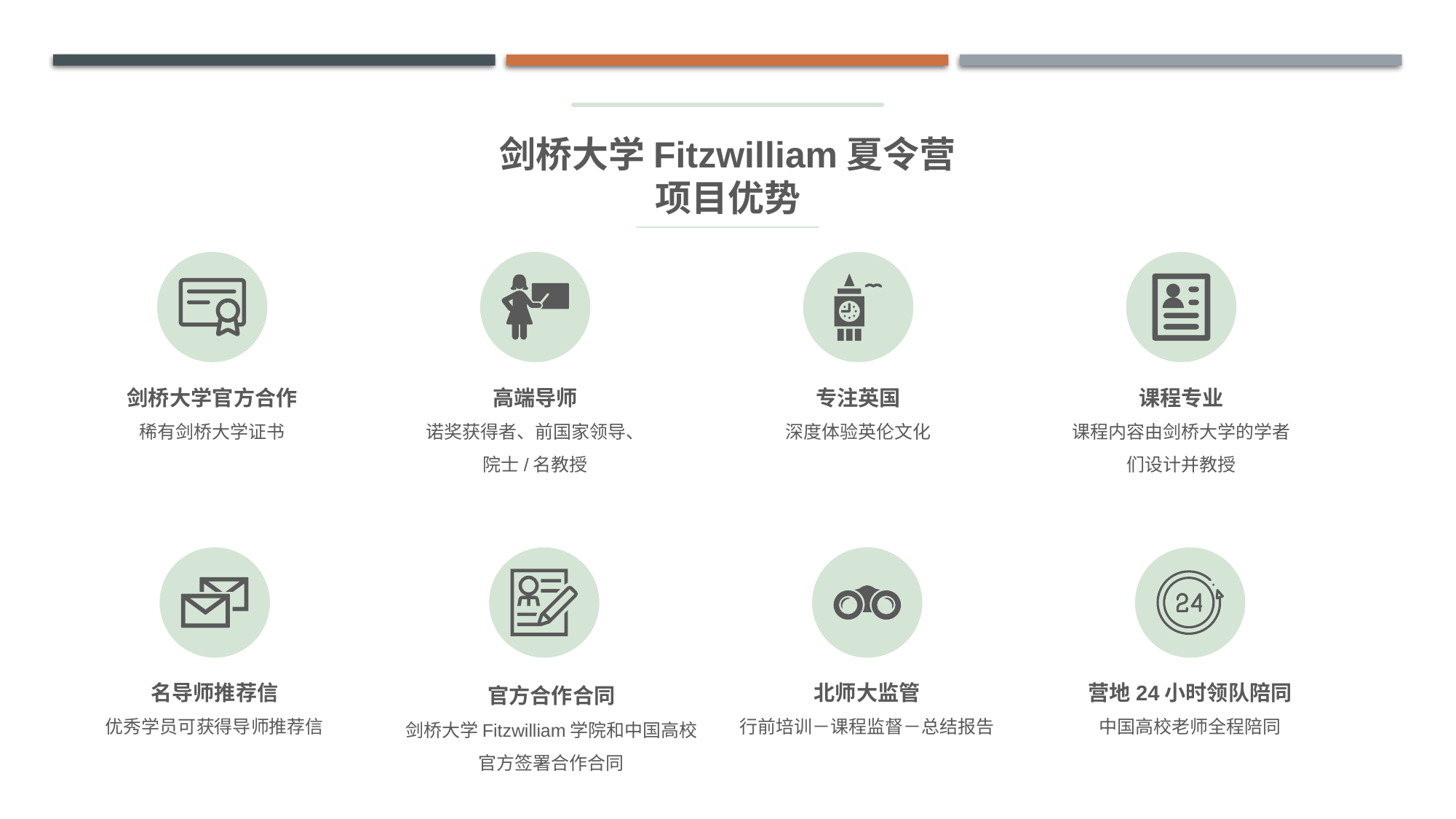

剑桥大学Fitzwilliam夏令营
项目优势

剑桥大学官方合作
稀有剑桥大学证书

高端导师
诺奖获得者、前国家领导、院士/名教授

专注英国
深度体验英伦文化

课程专业
课程内容由剑桥大学的学者们设计并教授

名导师推荐信
优秀学员可获得导师推荐信

官方合作合同
剑桥大学Fitzwilliam学院和中国高校官方签署合作合同

北师大监管
行前培训－课程监督－总结报告

营地24小时领队陪同
中国高校老师全程陪同